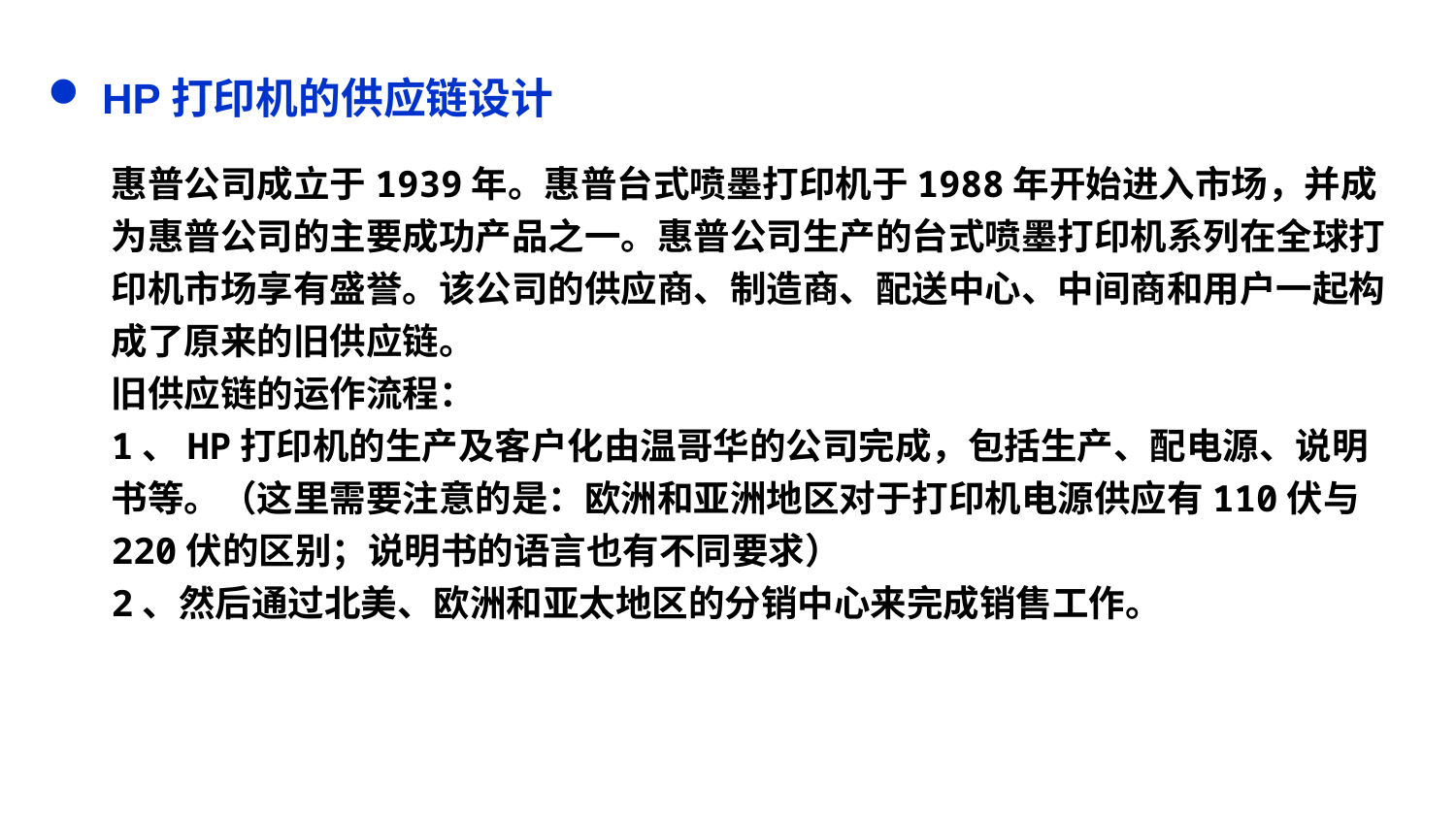

HP打印机的供应链设计
惠普公司成立于1939年。惠普台式喷墨打印机于1988年开始进入市场，并成为惠普公司的主要成功产品之一。惠普公司生产的台式喷墨打印机系列在全球打印机市场享有盛誉。该公司的供应商、制造商、配送中心、中间商和用户一起构成了原来的旧供应链。
旧供应链的运作流程：
1、HP打印机的生产及客户化由温哥华的公司完成，包括生产、配电源、说明书等。（这里需要注意的是：欧洲和亚洲地区对于打印机电源供应有110伏与220伏的区别；说明书的语言也有不同要求）
2、然后通过北美、欧洲和亚太地区的分销中心来完成销售工作。